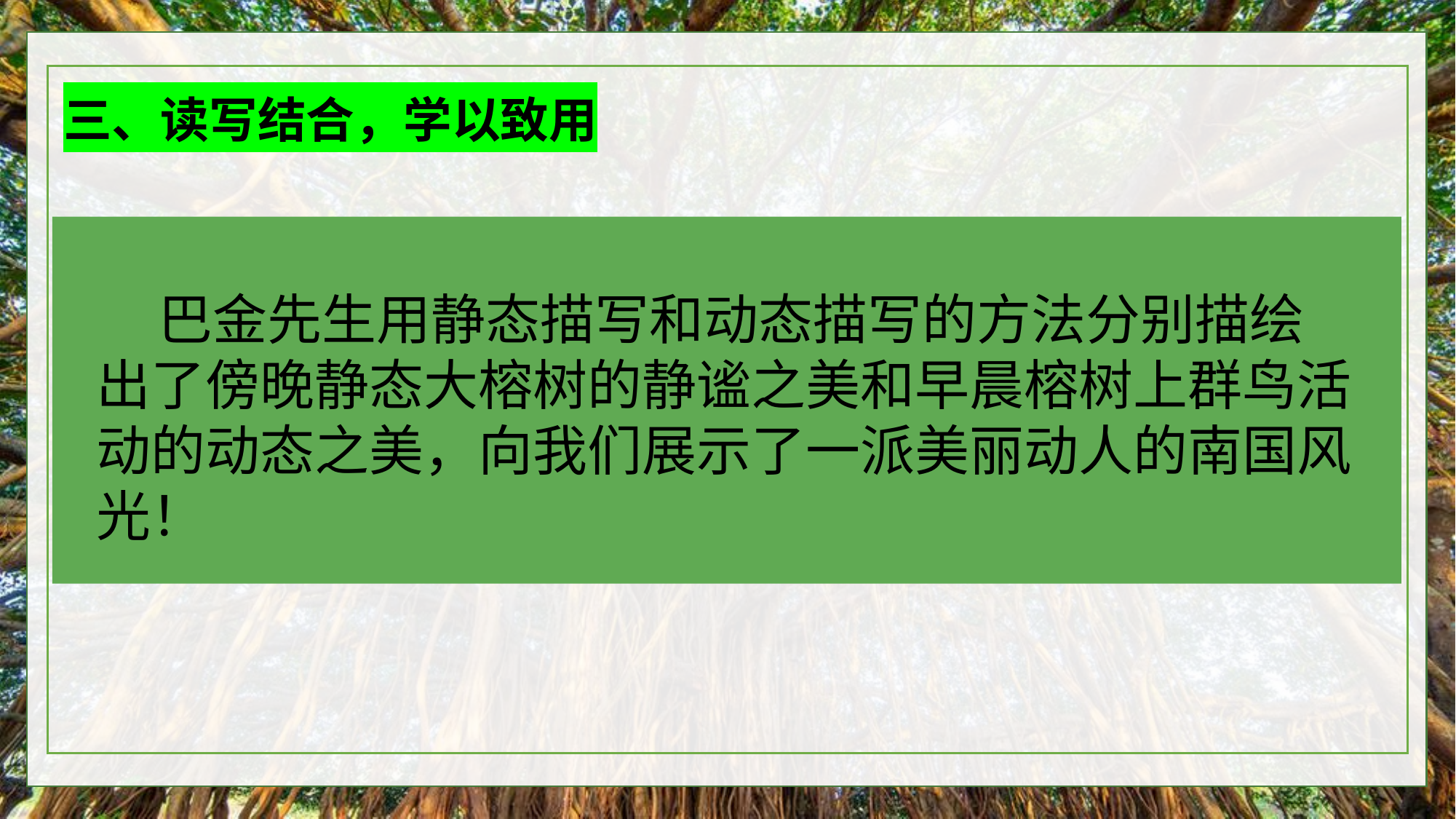

三、读写结合，学以致用

    巴金先生用静态描写和动态描写的方法分别描绘出了傍晚静态大榕树的静谧之美和早晨榕树上群鸟活动的动态之美，向我们展示了一派美丽动人的南国风光！